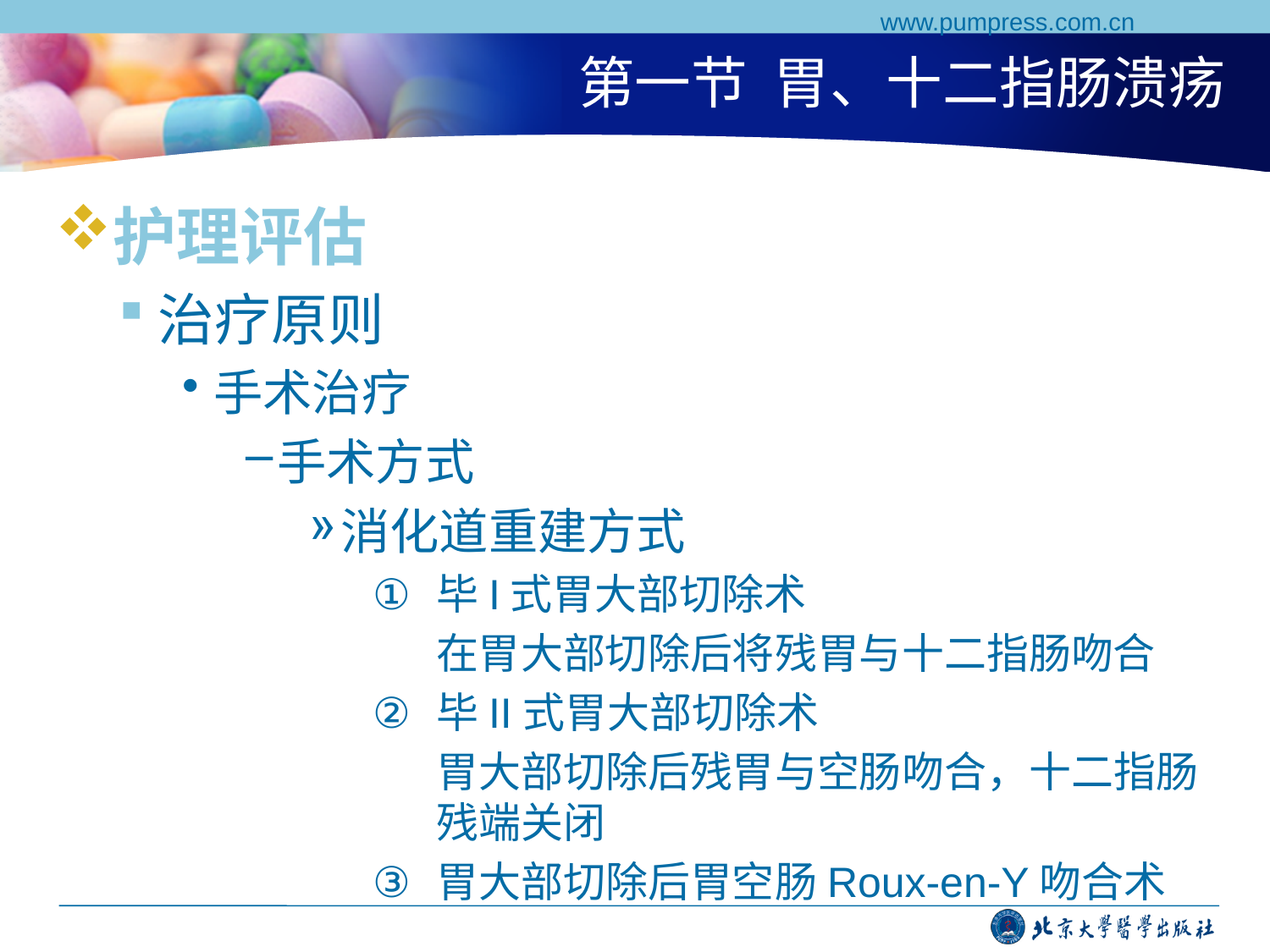

www.pumpress.com.cn
# 第一节  胃、十二指肠溃疡
护理评估
治疗原则
手术治疗
手术方式
消化道重建方式
毕I式胃大部切除术
在胃大部切除后将残胃与十二指肠吻合
毕II式胃大部切除术
胃大部切除后残胃与空肠吻合，十二指肠残端关闭
胃大部切除后胃空肠Roux-en-Y吻合术